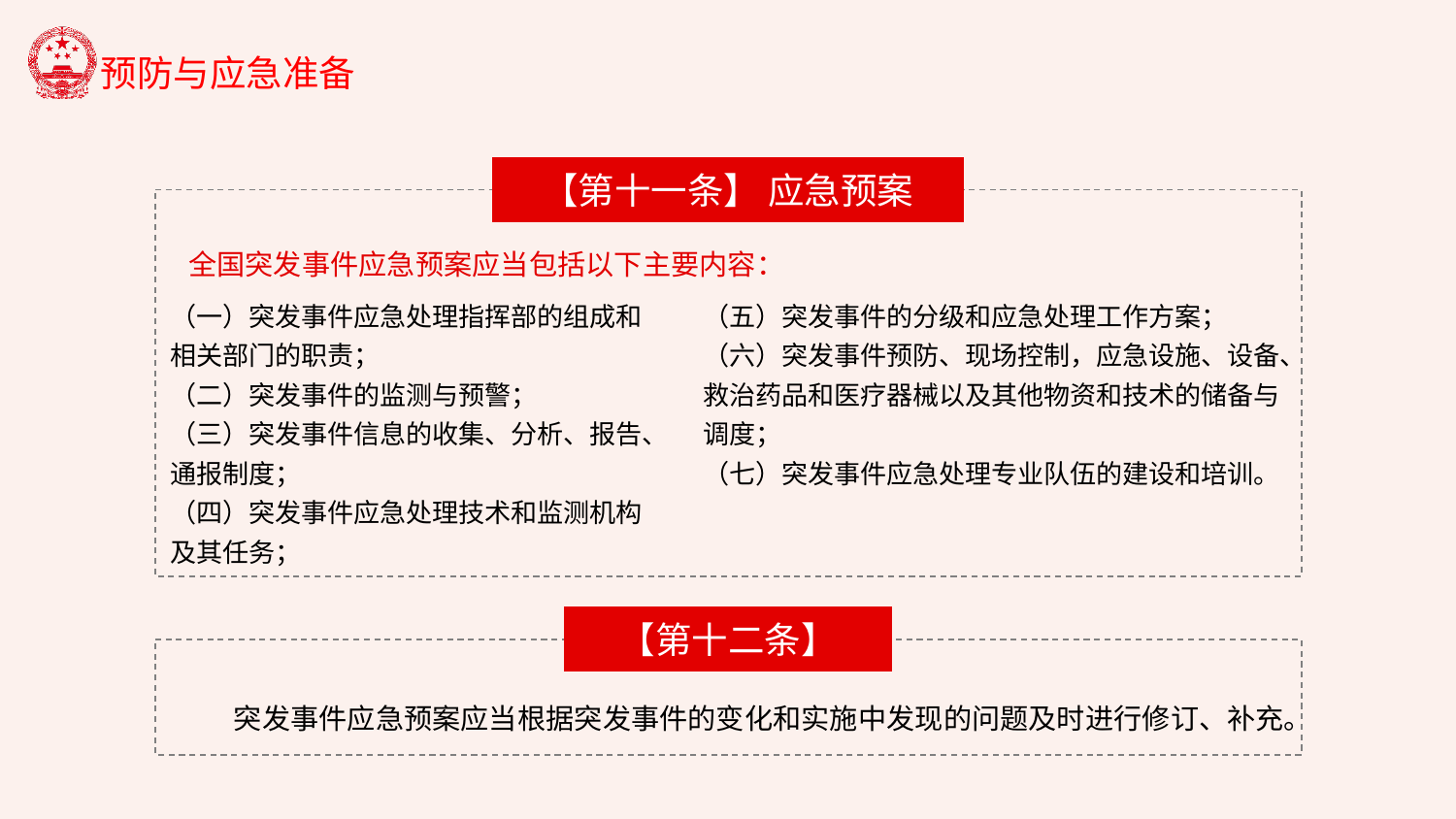

【第十一条】 应急预案

全国突发事件应急预案应当包括以下主要内容：
（一）突发事件应急处理指挥部的组成和相关部门的职责；
（二）突发事件的监测与预警；
（三）突发事件信息的收集、分析、报告、通报制度；
（四）突发事件应急处理技术和监测机构及其任务；
（五）突发事件的分级和应急处理工作方案；
（六）突发事件预防、现场控制，应急设施、设备、救治药品和医疗器械以及其他物资和技术的储备与调度；
（七）突发事件应急处理专业队伍的建设和培训。
【第十二条】

         突发事件应急预案应当根据突发事件的变化和实施中发现的问题及时进行修订、补充。